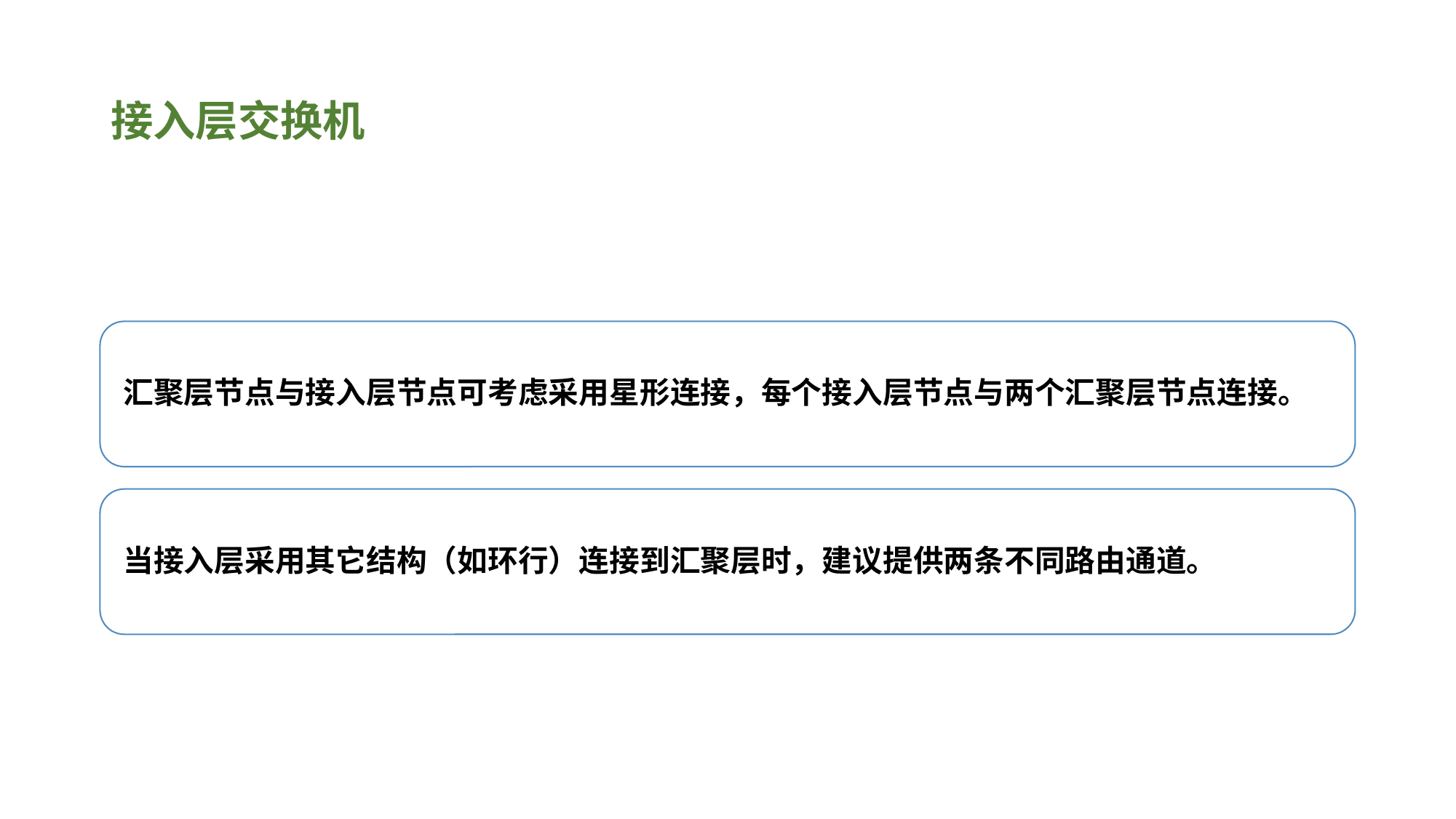

# 接入层交换机
汇聚层节点与接入层节点可考虑采用星形连接，每个接入层节点与两个汇聚层节点连接。
当接入层采用其它结构（如环行）连接到汇聚层时，建议提供两条不同路由通道。